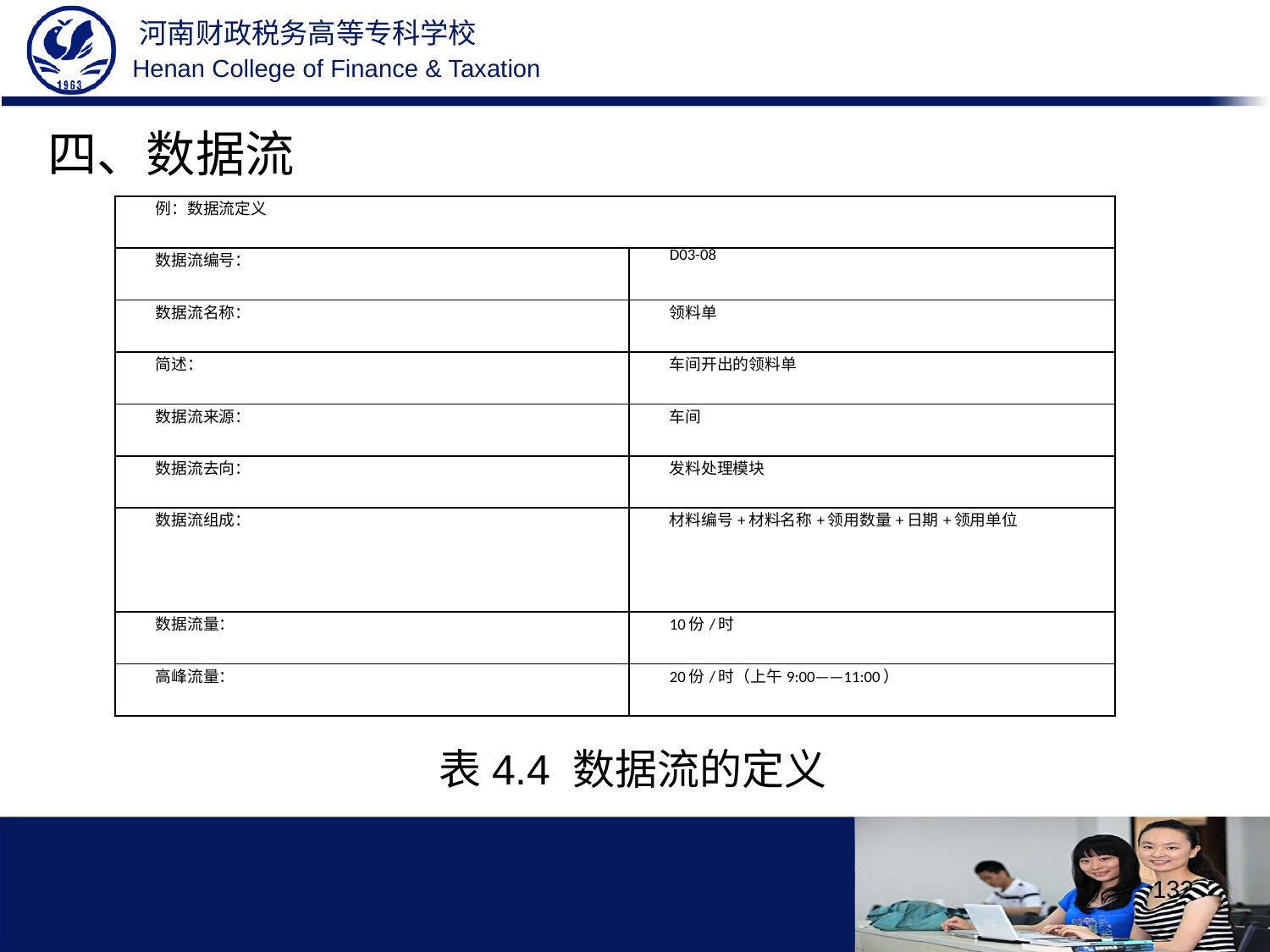

四、数据流

| 例：数据流定义 |  |
| --- | --- |
| 数据流编号： | D03-08 |
| 数据流名称： | 领料单 |
| 简述： | 车间开出的领料单 |
| 数据流来源： | 车间 |
| 数据流去向： | 发料处理模块 |
| 数据流组成： | 材料编号+材料名称+领用数量+日期+领用单位 |
| 数据流量： | 10份/时 |
| 高峰流量： | 20份/时（上午9:00——11:00） |
表4.4 数据流的定义
132